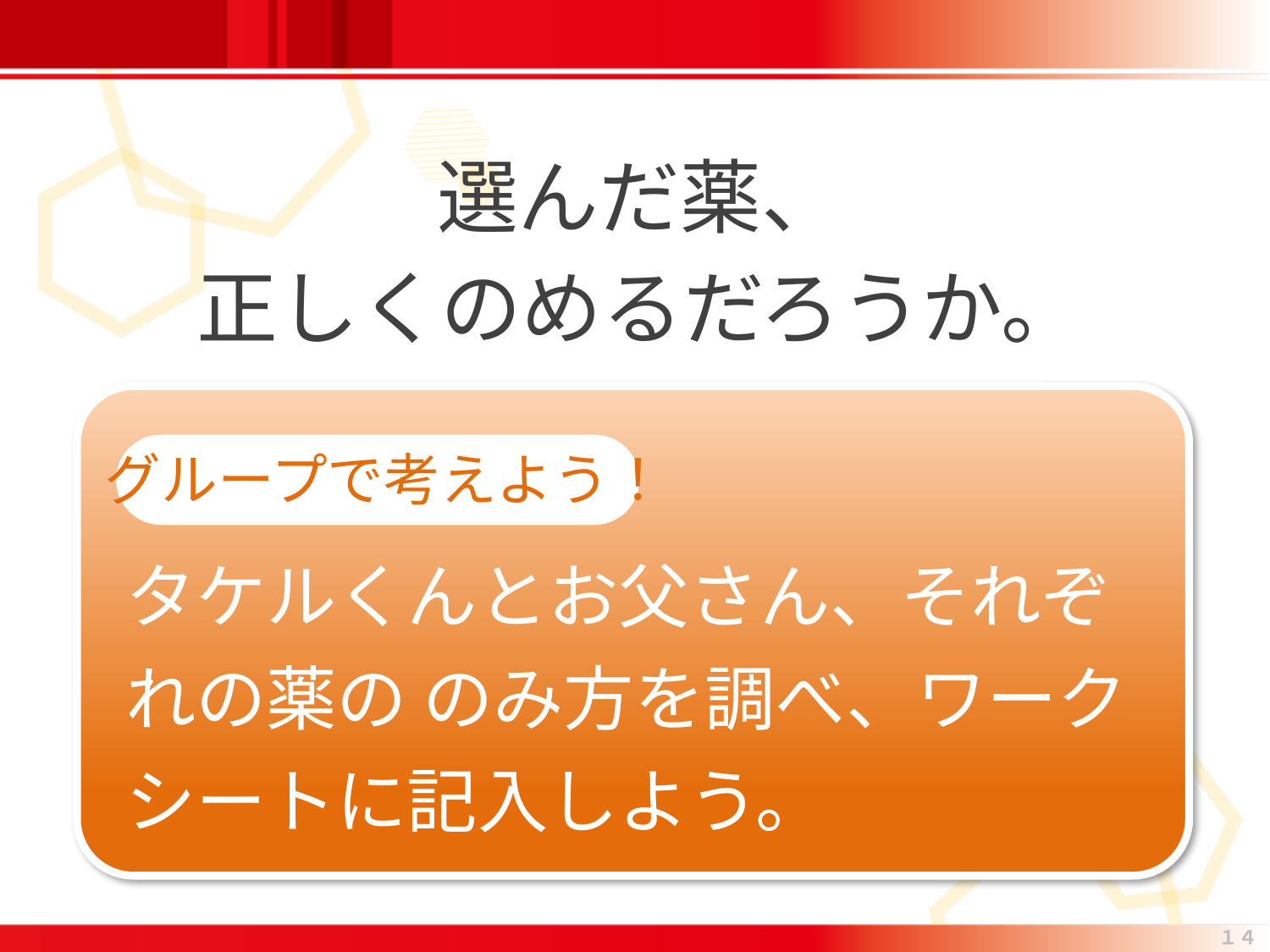

選んだ薬、
正しくのめるだろうか。

グループで考えよう！
タケルくんとお父さん、それぞれの薬の のみ方を調べ、ワークシートに記入しよう。
１４